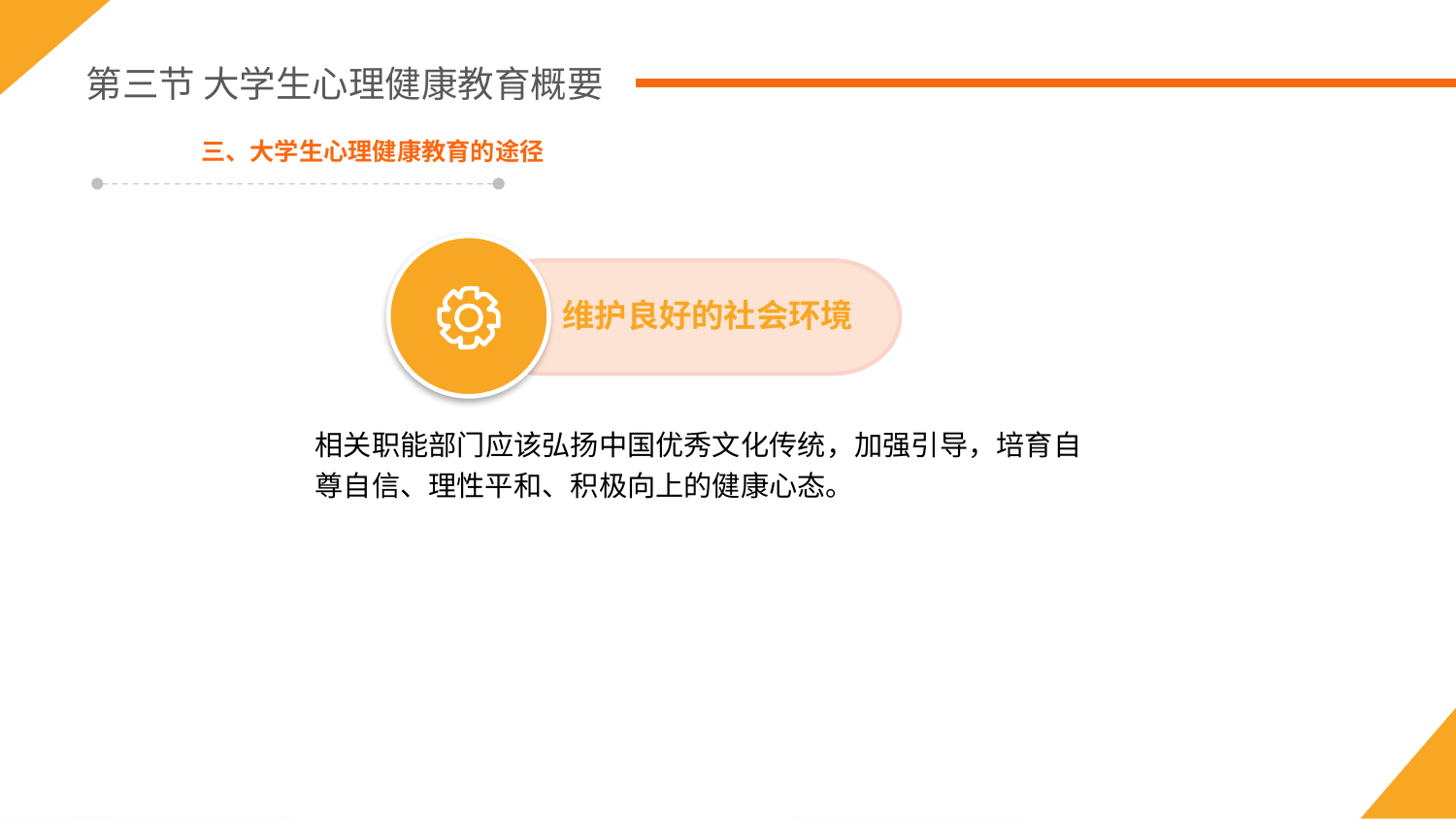

第三节 大学生心理健康教育概要
三、大学生心理健康教育的途径

维护良好的社会环境
相关职能部门应该弘扬中国优秀文化传统，加强引导，培育自尊自信、理性平和、积极向上的健康心态。